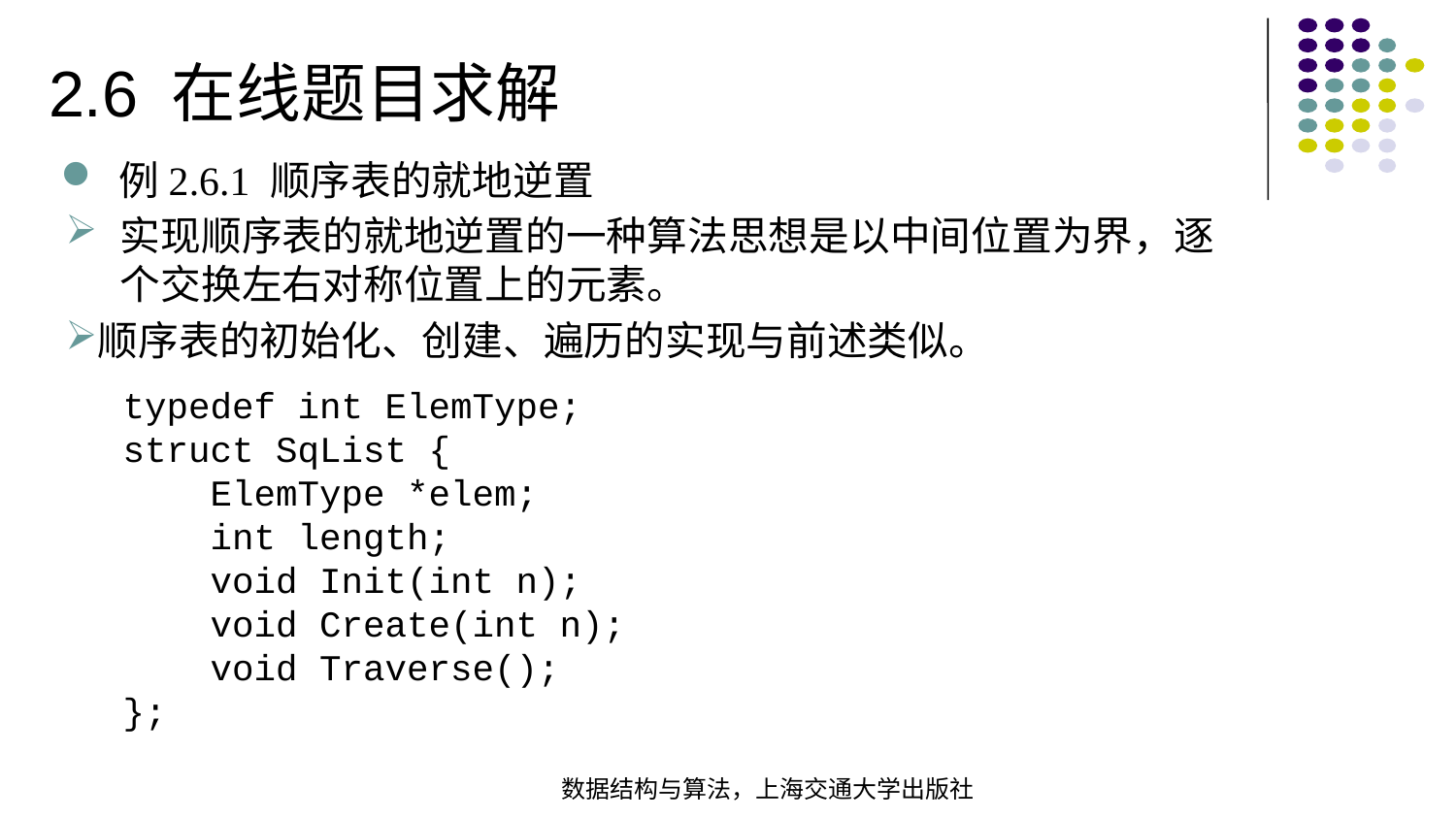

2.6 在线题目求解
例2.6.1 顺序表的就地逆置
实现顺序表的就地逆置的一种算法思想是以中间位置为界，逐个交换左右对称位置上的元素。
顺序表的初始化、创建、遍历的实现与前述类似。
typedef int ElemType;struct SqList {    ElemType *elem;    int length;    void Init(int n);    void Create(int n);    void Traverse();};